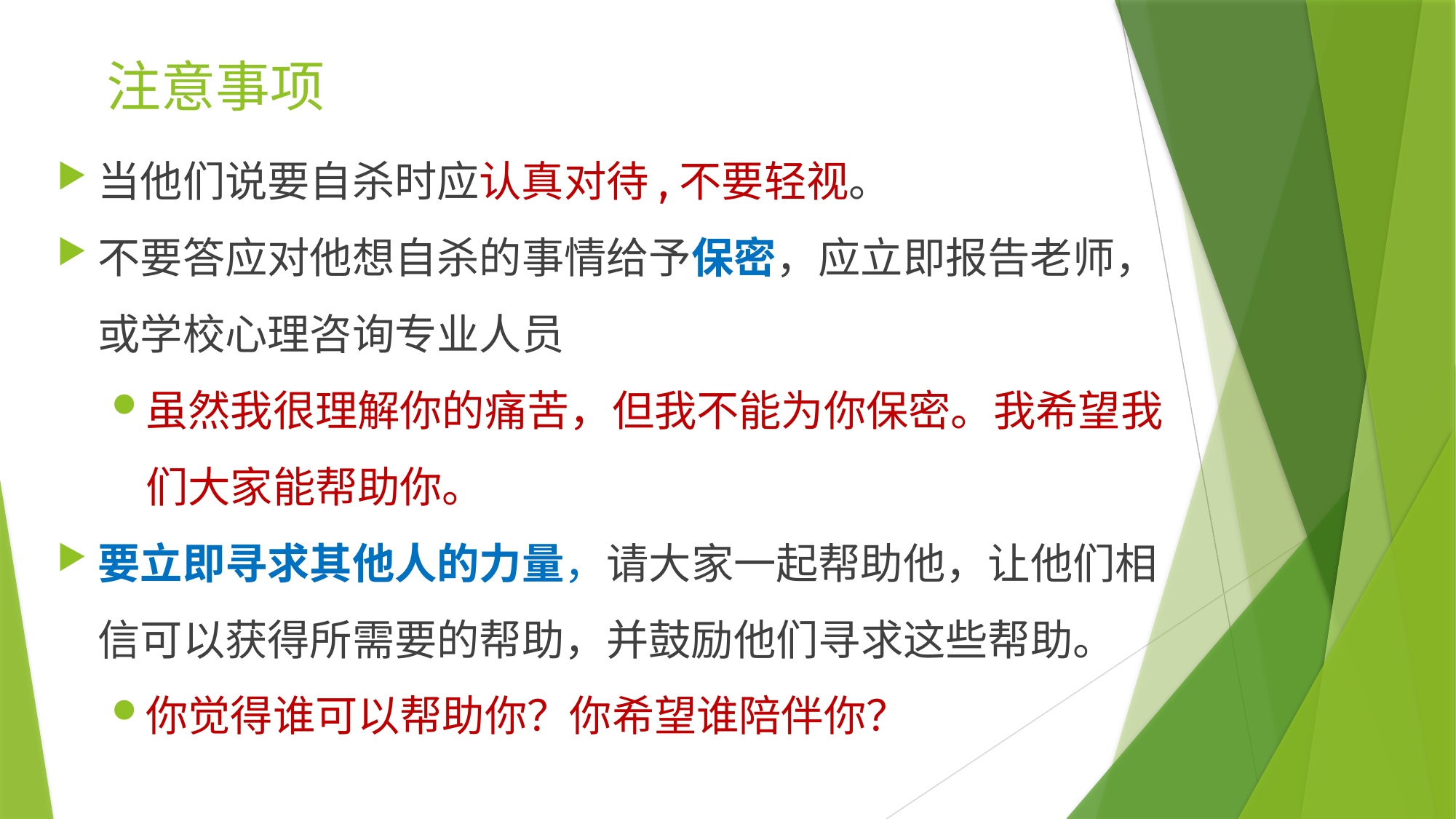

注意事项
当他们说要自杀时应认真对待,不要轻视。
不要答应对他想自杀的事情给予保密，应立即报告老师，或学校心理咨询专业人员
虽然我很理解你的痛苦，但我不能为你保密。我希望我们大家能帮助你。
要立即寻求其他人的力量，请大家一起帮助他，让他们相信可以获得所需要的帮助，并鼓励他们寻求这些帮助。
你觉得谁可以帮助你？你希望谁陪伴你？